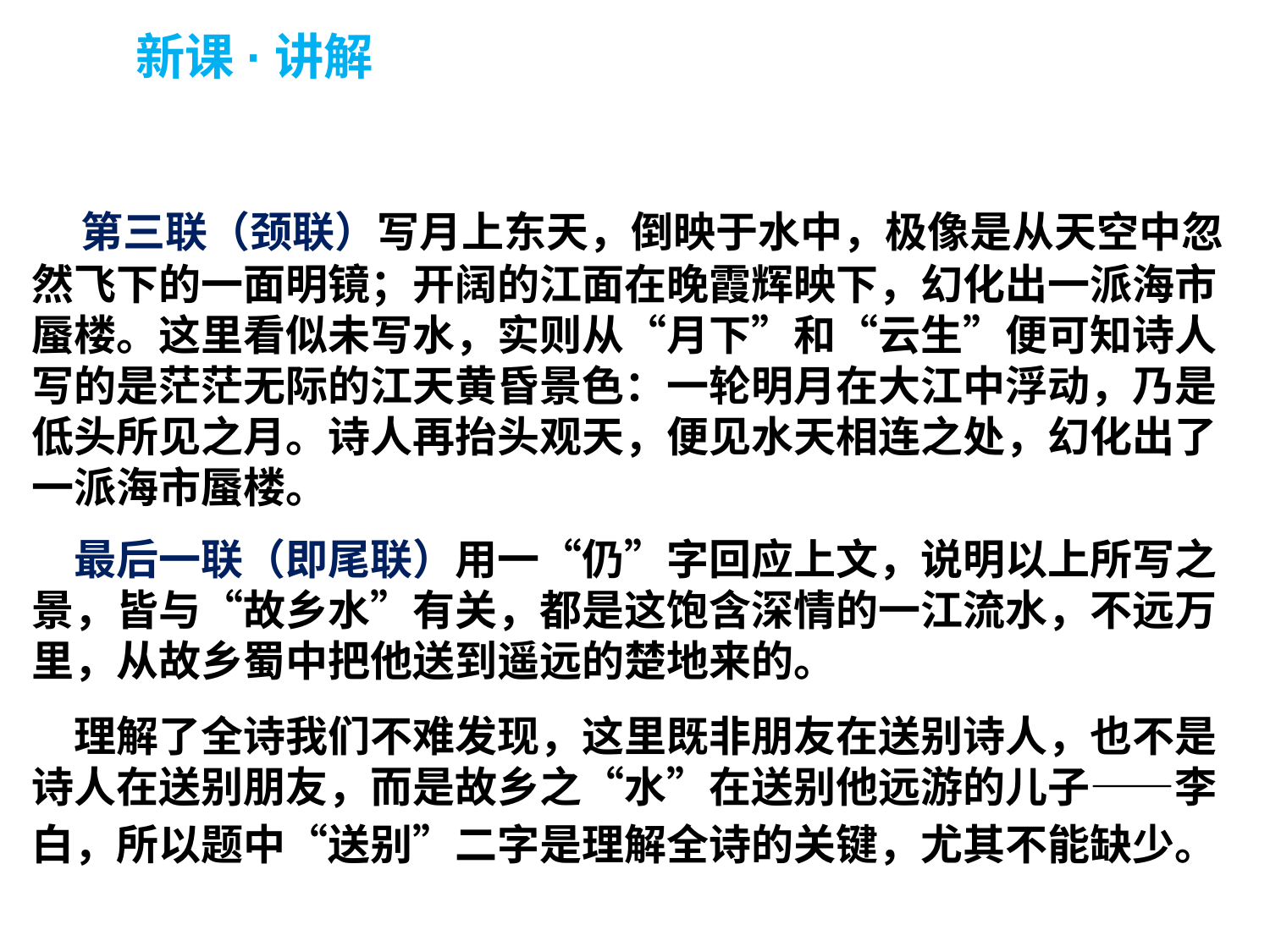

新课·讲解
　第三联（颈联）写月上东天，倒映于水中，极像是从天空中忽然飞下的一面明镜；开阔的江面在晚霞辉映下，幻化出一派海市蜃楼。这里看似未写水，实则从“月下”和“云生”便可知诗人写的是茫茫无际的江天黄昏景色：一轮明月在大江中浮动，乃是低头所见之月。诗人再抬头观天，便见水天相连之处，幻化出了一派海市蜃楼。
　最后一联（即尾联）用一“仍”字回应上文，说明以上所写之景，皆与“故乡水”有关，都是这饱含深情的一江流水，不远万里，从故乡蜀中把他送到遥远的楚地来的。
　理解了全诗我们不难发现，这里既非朋友在送别诗人，也不是诗人在送别朋友，而是故乡之“水”在送别他远游的儿子——李白，所以题中“送别”二字是理解全诗的关键，尤其不能缺少。